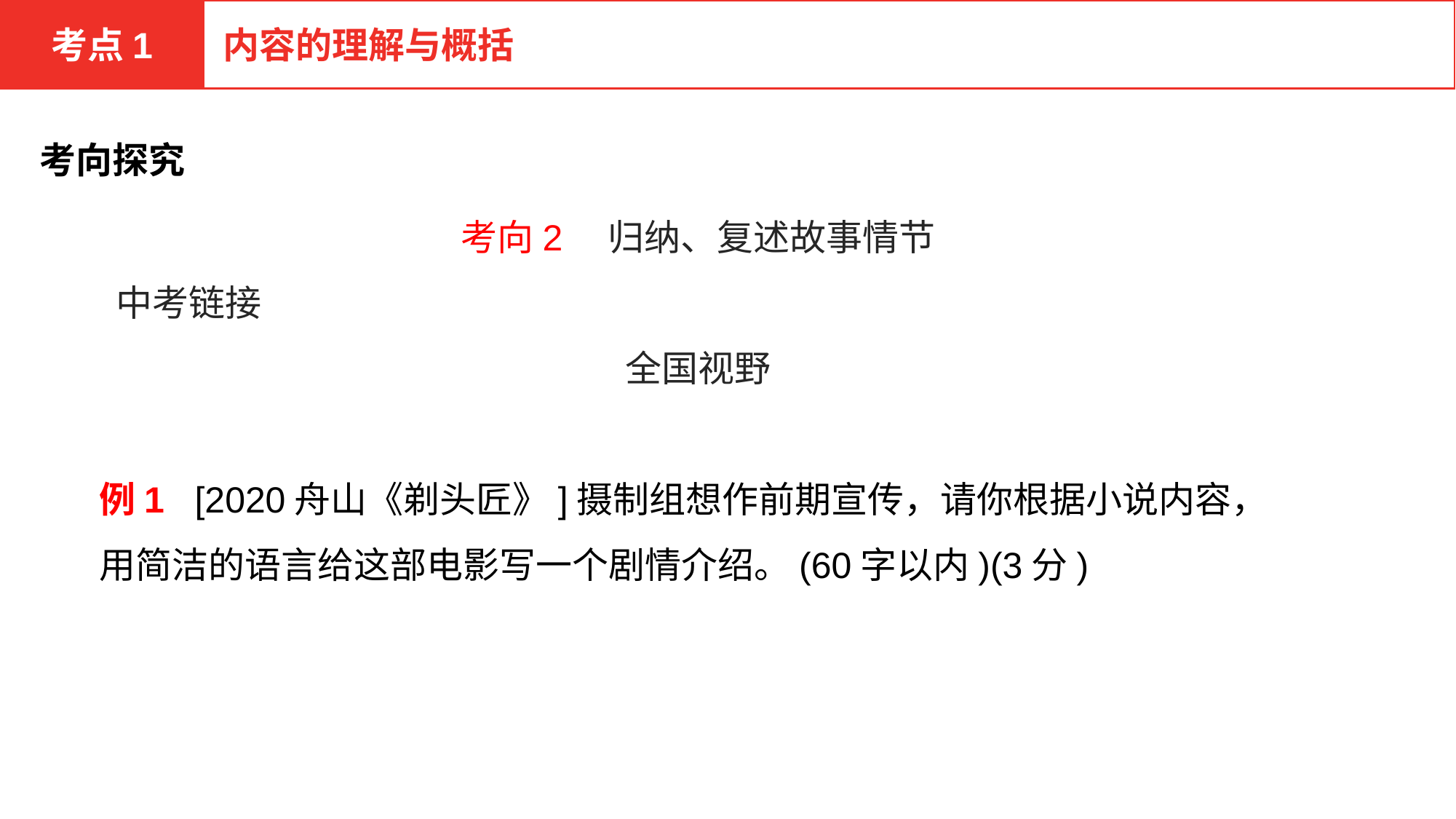

考点1
内容的理解与概括
考向探究
考向2　归纳、复述故事情节
 中考链接
全国视野

例1   [2020舟山《剃头匠》]摄制组想作前期宣传，请你根据小说内容，用简洁的语言给这部电影写一个剧情介绍。(60字以内)(3分)